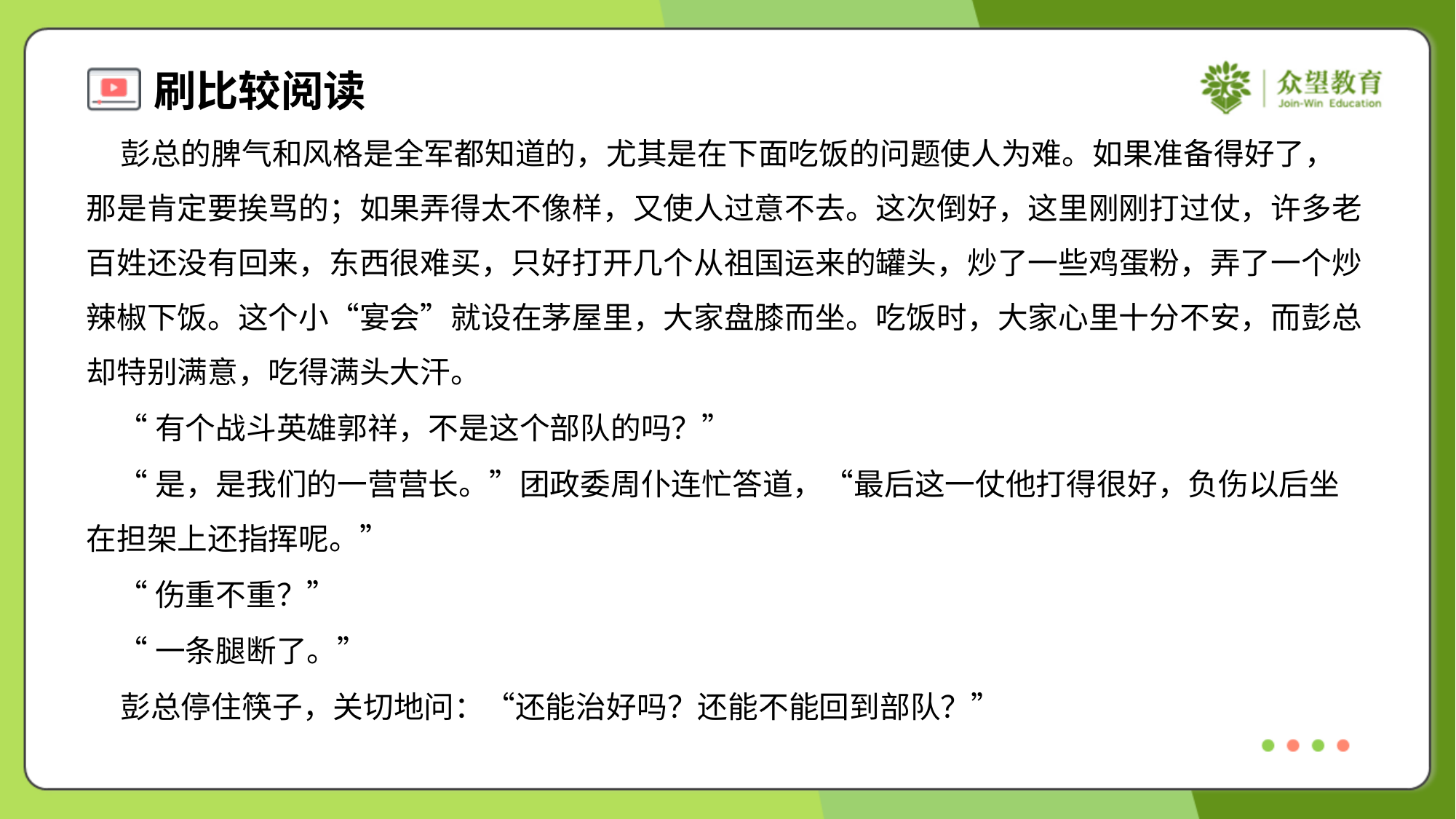

彭总的脾气和风格是全军都知道的，尤其是在下面吃饭的问题使人为难。如果准备得好了，
那是肯定要挨骂的；如果弄得太不像样，又使人过意不去。这次倒好，这里刚刚打过仗，许多老
百姓还没有回来，东西很难买，只好打开几个从祖国运来的罐头，炒了一些鸡蛋粉，弄了一个炒
辣椒下饭。这个小“宴会”就设在茅屋里，大家盘膝而坐。吃饭时，大家心里十分不安，而彭总
却特别满意，吃得满头大汗。
    “有个战斗英雄郭祥，不是这个部队的吗？”
    “是，是我们的一营营长。”团政委周仆连忙答道，“最后这一仗他打得很好，负伤以后坐
在担架上还指挥呢。”
    “伤重不重？”
    “一条腿断了。”
    彭总停住筷子，关切地问：“还能治好吗？还能不能回到部队？”